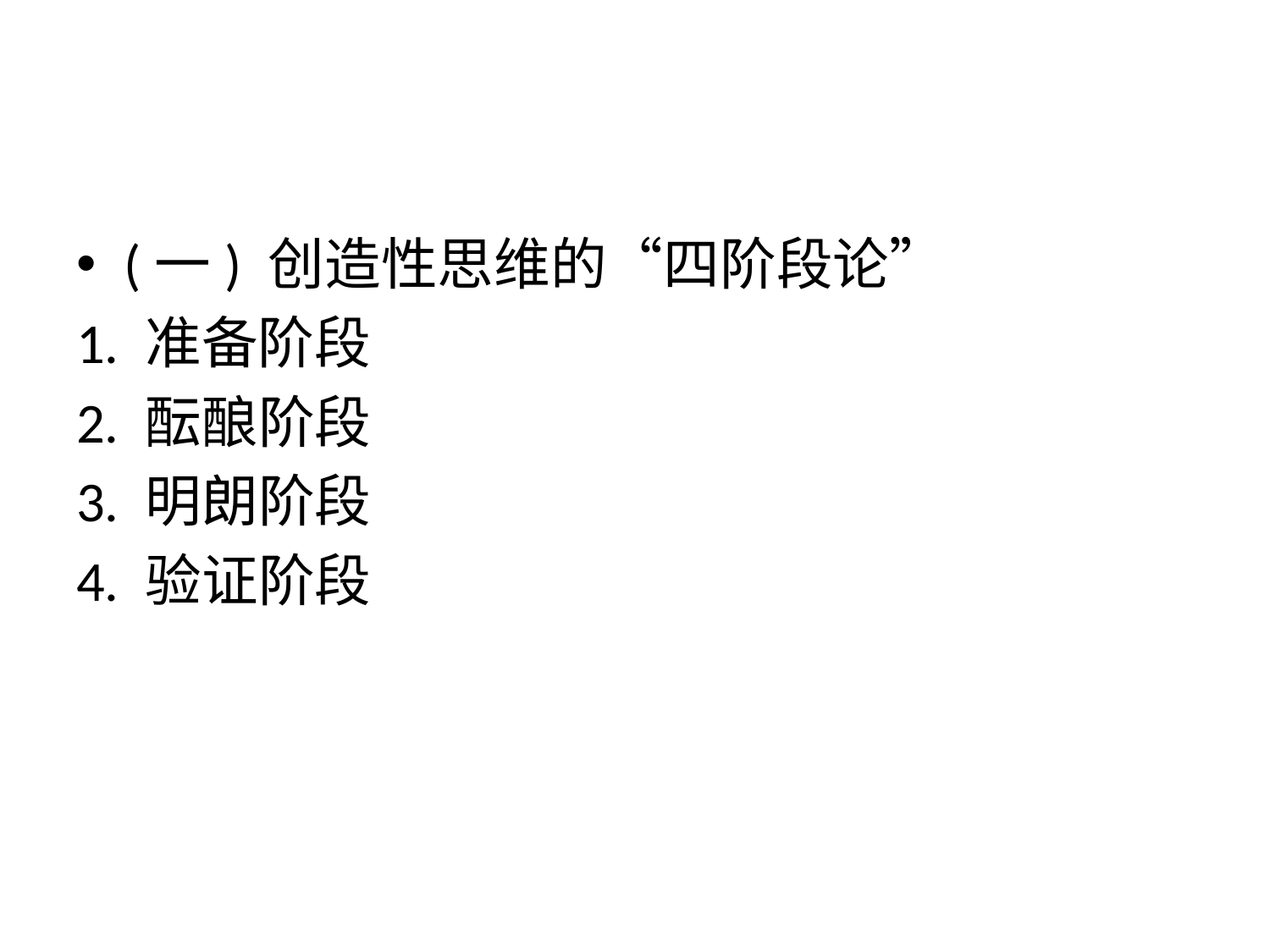

#
(一) 创造性思维的“四阶段论”
1. 准备阶段
2. 酝酿阶段
3. 明朗阶段
4. 验证阶段